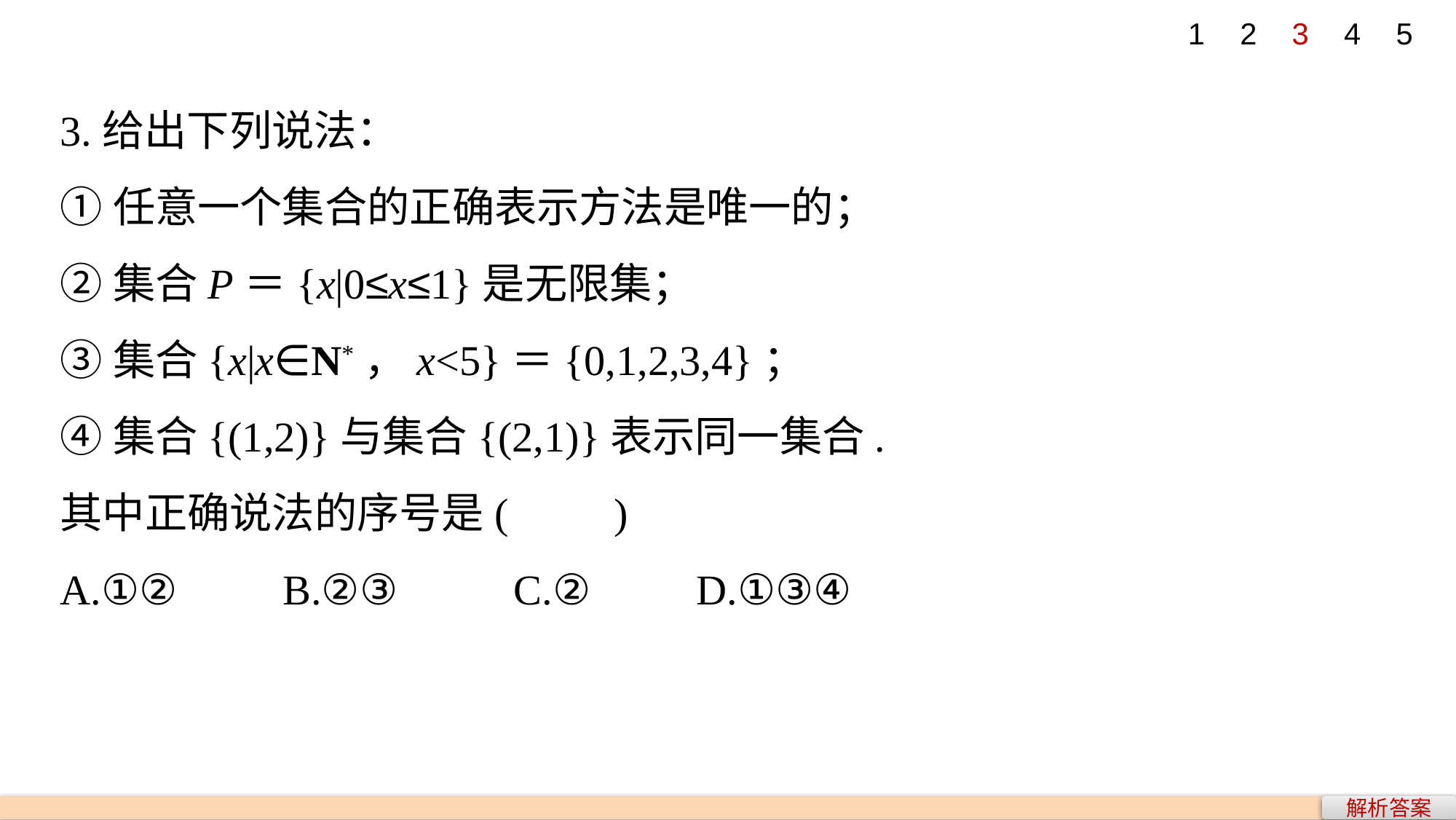

1
2
3
4
5
3.给出下列说法：
①任意一个集合的正确表示方法是唯一的；
②集合P＝{x|0≤x≤1}是无限集；
③集合{x|x∈N*，x<5}＝{0,1,2,3,4}；
④集合{(1,2)}与集合{(2,1)}表示同一集合.
其中正确说法的序号是(　　)
A.①②          B.②③           C.②          D.①③④
解析答案